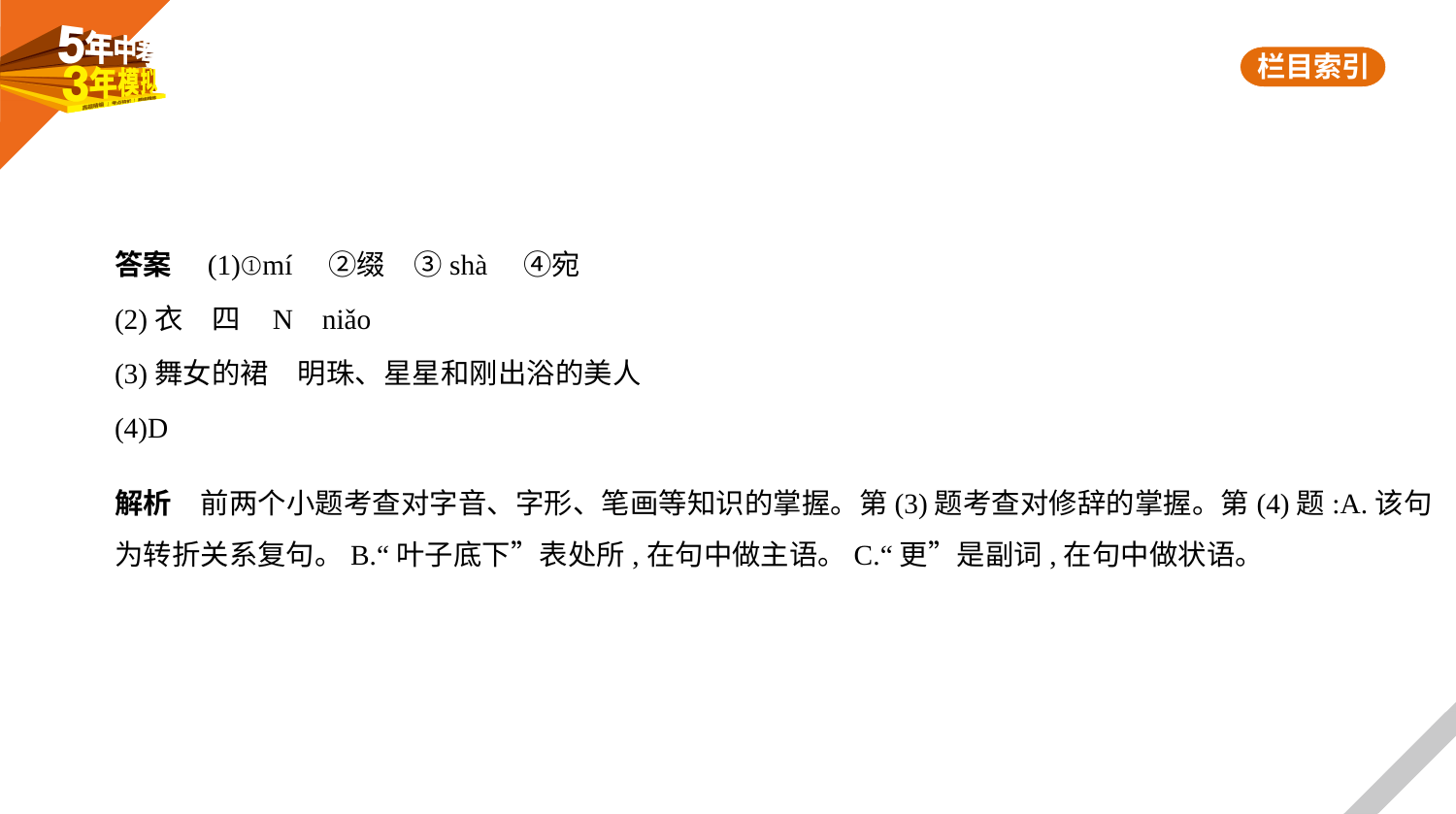

答案　(1)①mí　②缀　③shà　④宛
(2)衣　四    N    niǎo
(3)舞女的裙　明珠、星星和刚出浴的美人
(4)D
解析　前两个小题考查对字音、字形、笔画等知识的掌握。第(3)题考查对修辞的掌握。第(4)题:A.该句
为转折关系复句。B.“叶子底下”表处所,在句中做主语。C.“更”是副词,在句中做状语。